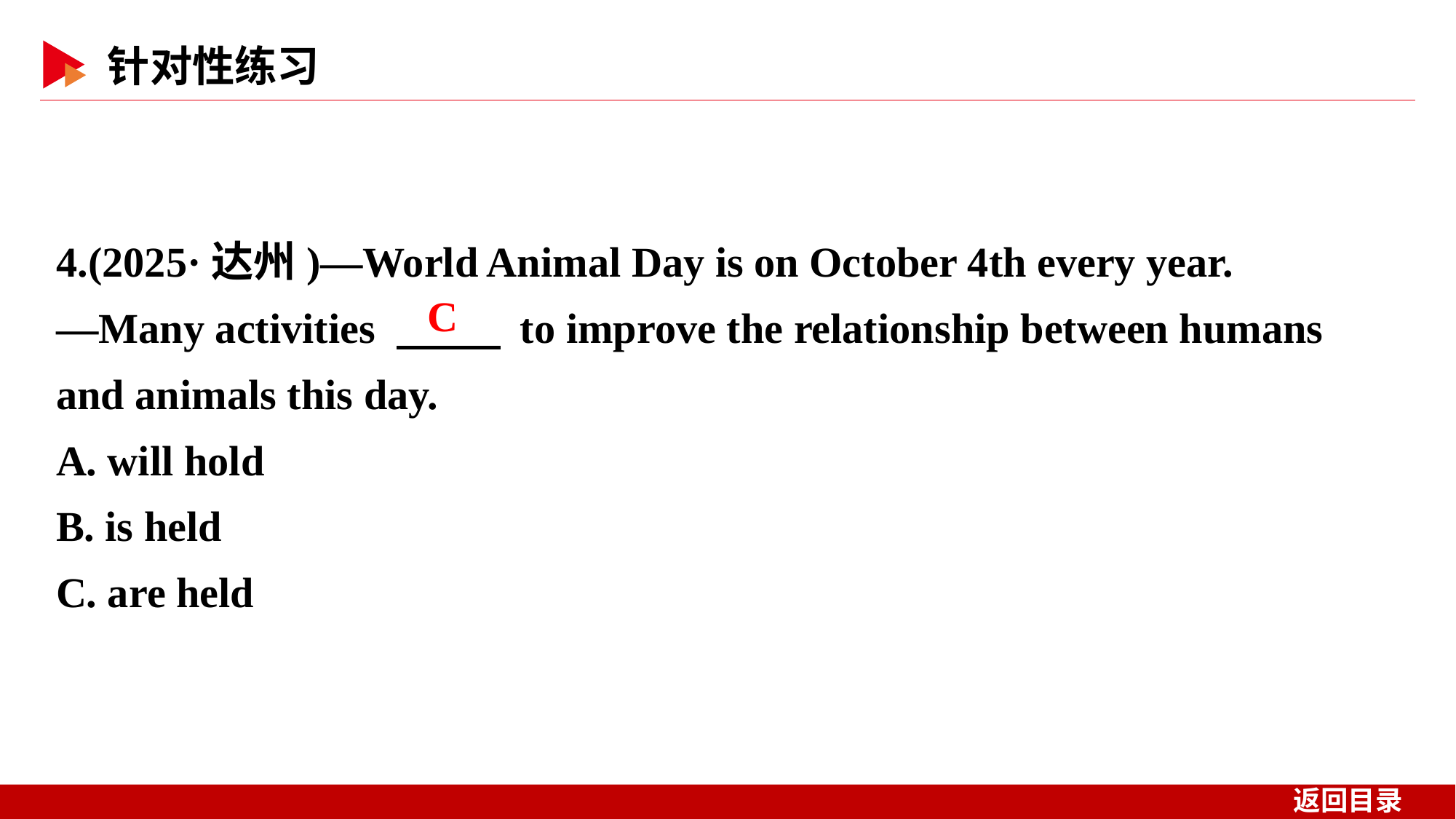

4.(2025·达州)—World Animal Day is on October 4th every year.
—Many activities 　  　 to improve the relationship between humans and animals this day.
A. will hold
B. is held
C. are held
C